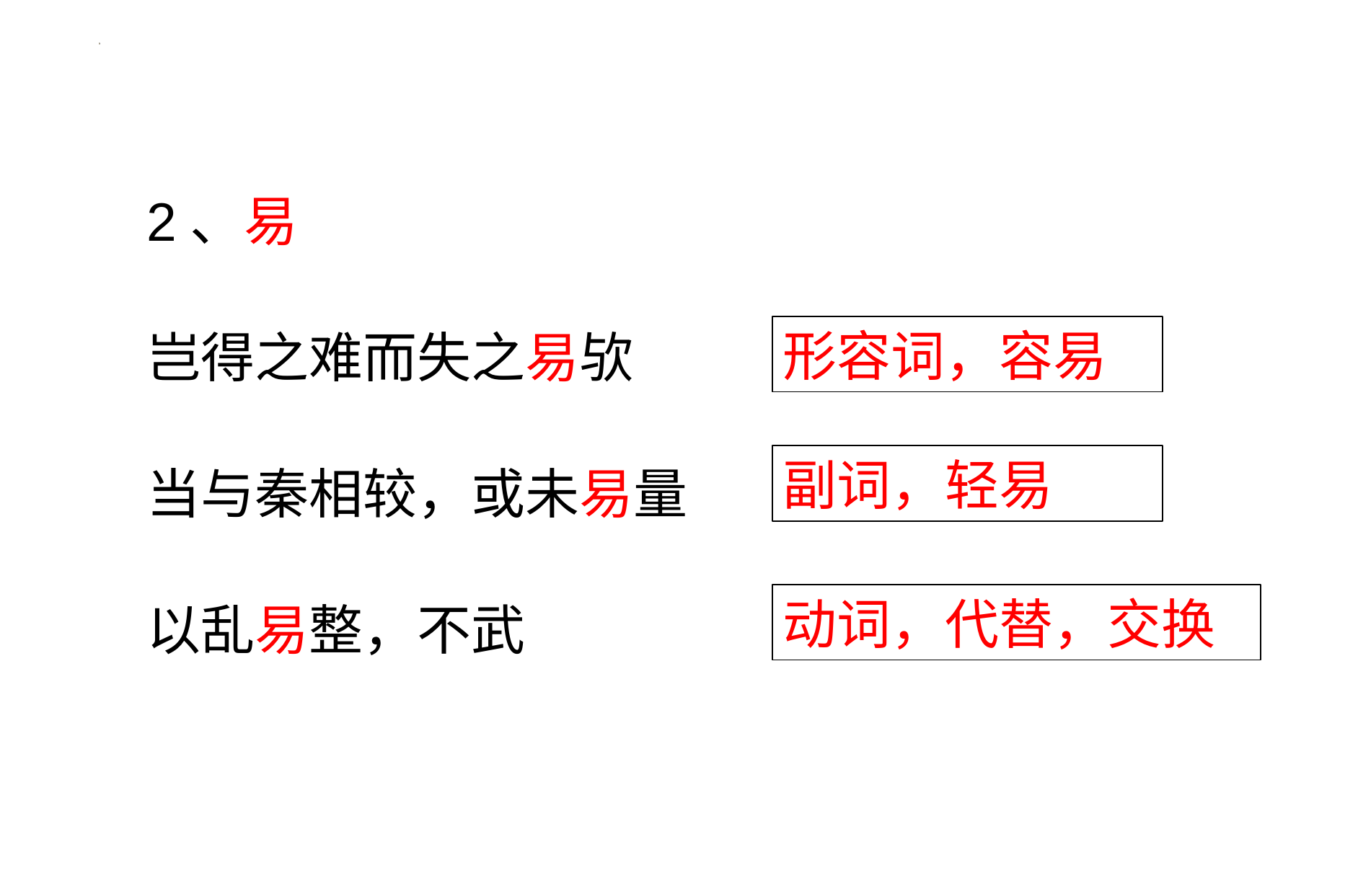

2、易
岂得之难而失之易欤
当与秦相较，或未易量
以乱易整，不武
形容词，容易
副词，轻易

动词，代替，交换